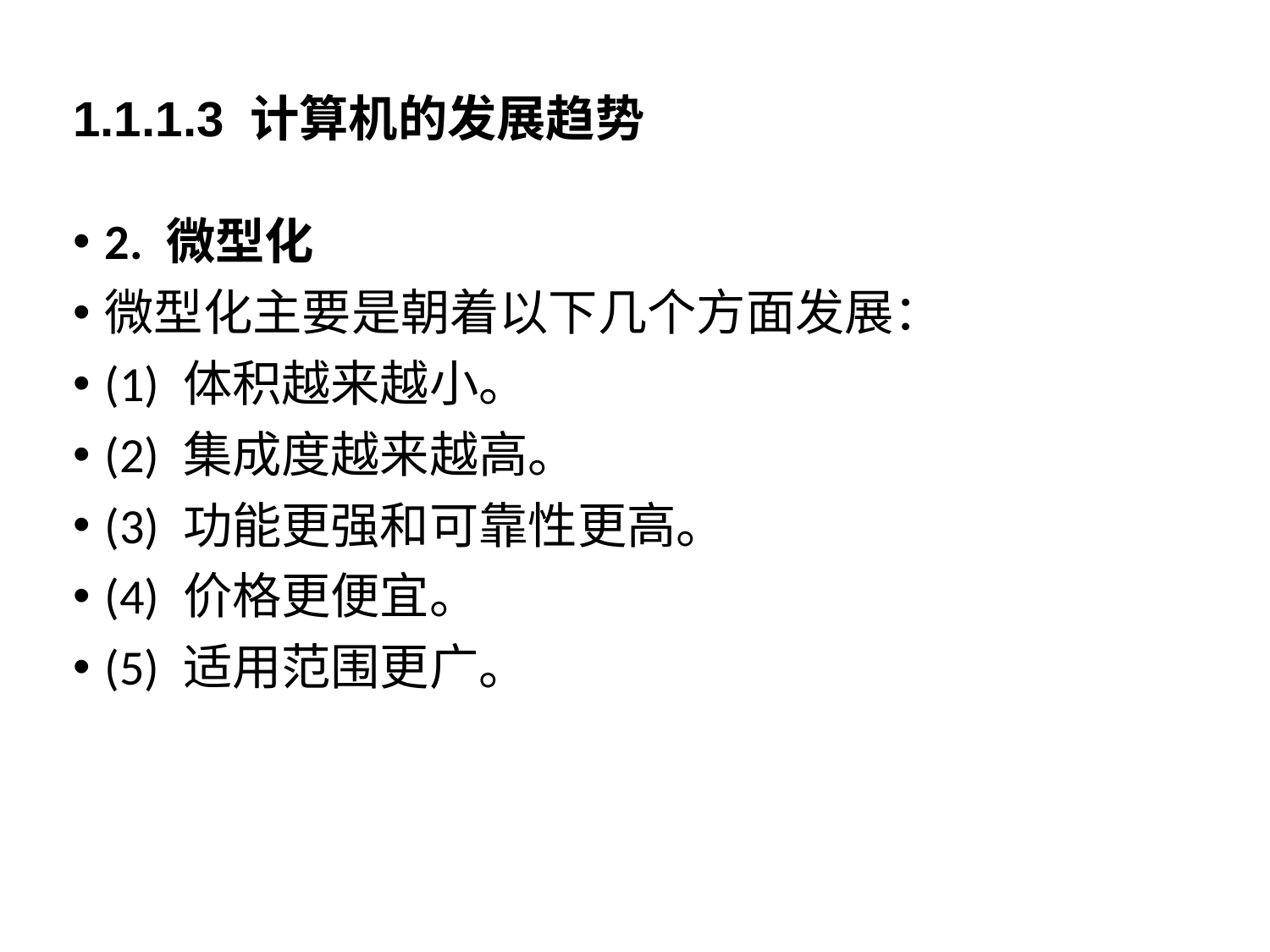

# 1.1.1.3 计算机的发展趋势
2. 微型化
微型化主要是朝着以下几个方面发展：
(1) 体积越来越小。
(2) 集成度越来越高。
(3) 功能更强和可靠性更高。
(4) 价格更便宜。
(5) 适用范围更广。